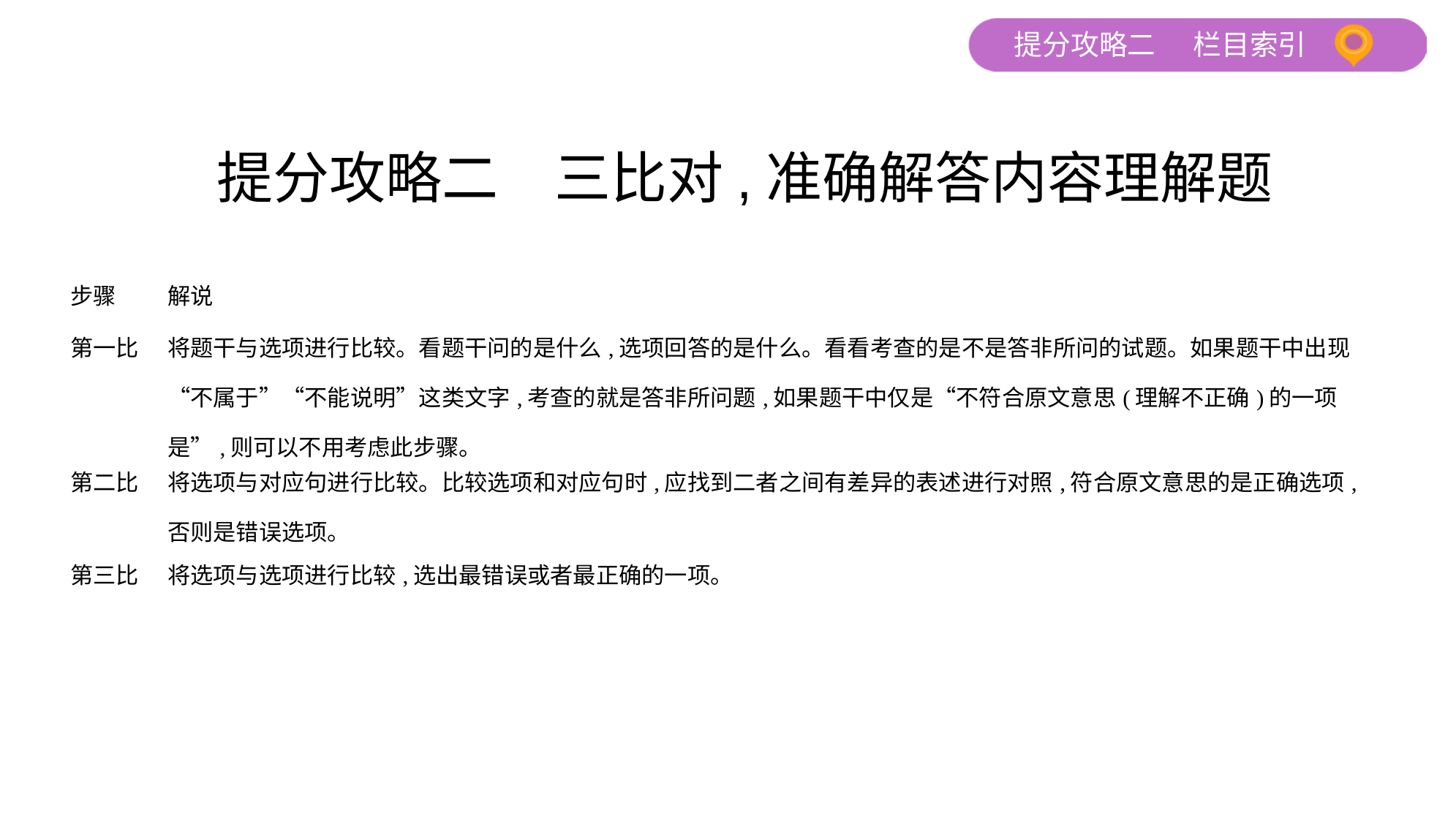

提分攻略二　三比对,准确解答内容理解题
| 步骤 | 解说 |
| --- | --- |
| 第一比 | 将题干与选项进行比较。看题干问的是什么,选项回答的是什么。看看考查的是不是答非所问的试题。如果题干中出现“不属于”“不能说明”这类文字,考查的就是答非所问题,如果题干中仅是“不符合原文意思(理解不正确)的一项是”,则可以不用考虑此步骤。 |
| 第二比 | 将选项与对应句进行比较。比较选项和对应句时,应找到二者之间有差异的表述进行对照,符合原文意思的是正确选项,否则是错误选项。 |
| 第三比 | 将选项与选项进行比较,选出最错误或者最正确的一项。 |